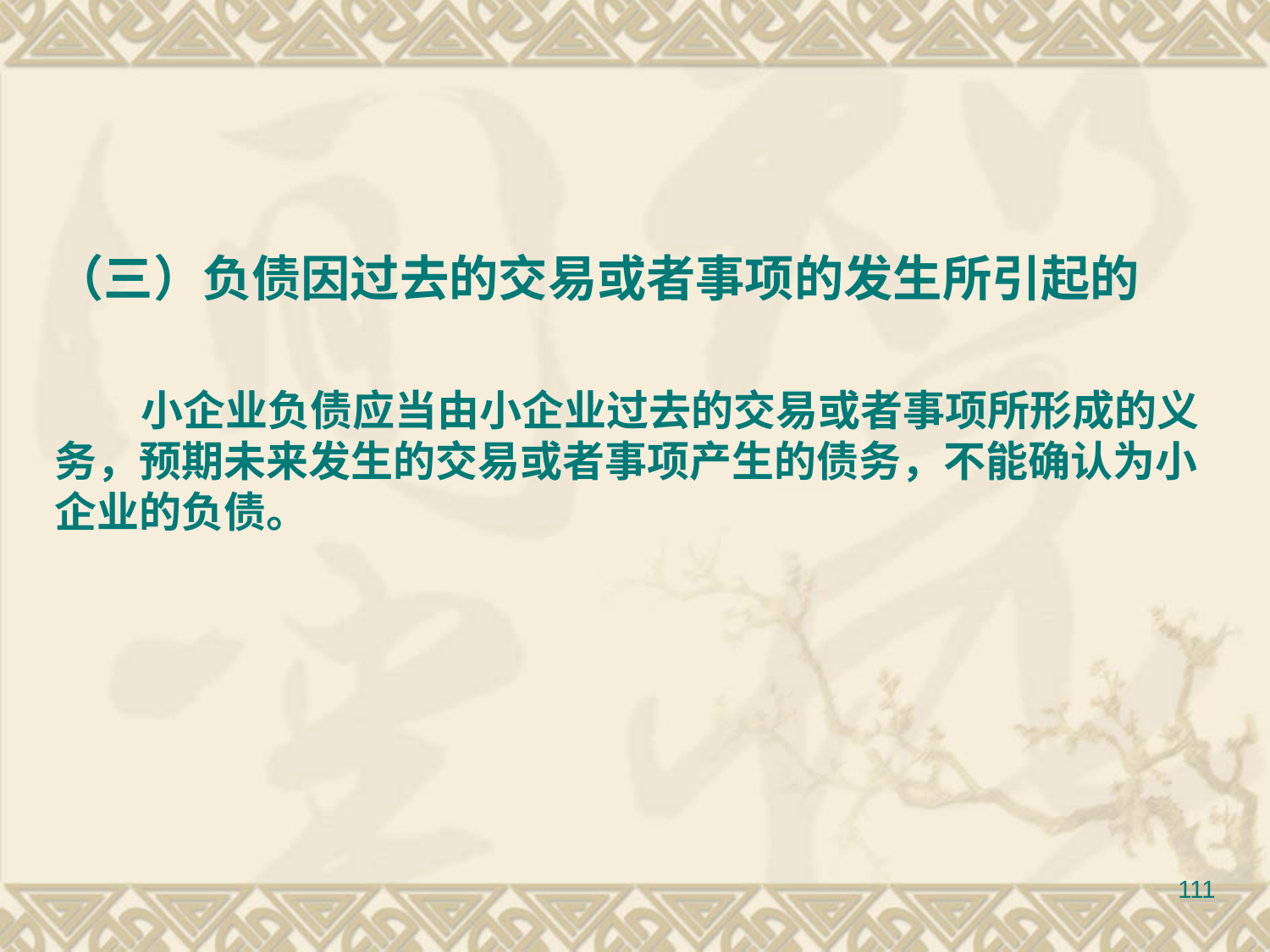

（三）负债因过去的交易或者事项的发生所引起的

        小企业负债应当由小企业过去的交易或者事项所形成的义务，预期未来发生的交易或者事项产生的债务，不能确认为小企业的负债。

111